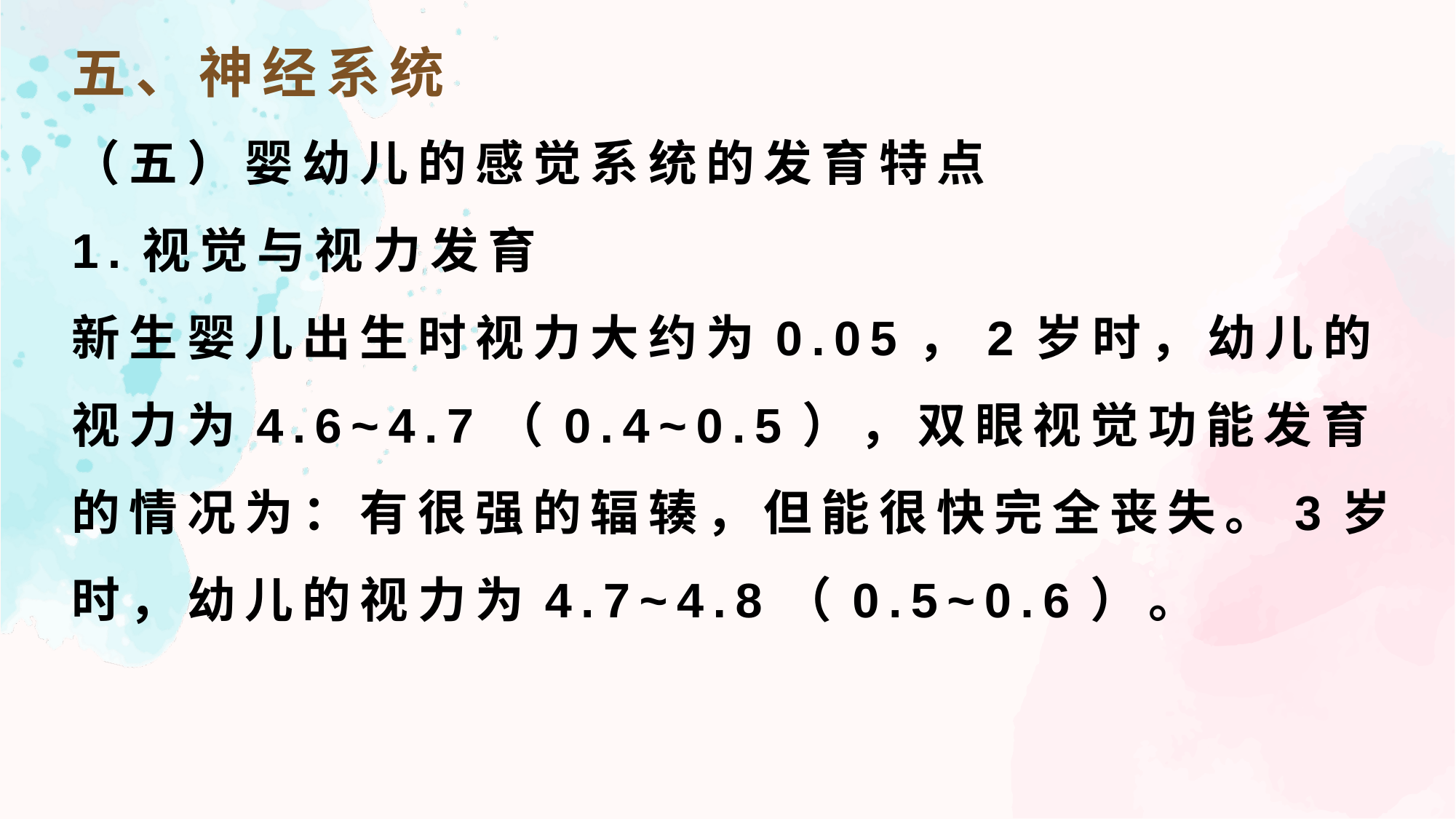

五、神经系统
（五）婴幼儿的感觉系统的发育特点
1.视觉与视力发育
新生婴儿出生时视力大约为0.05，2岁时，幼儿的视力为4.6~4.7（0.4~0.5），双眼视觉功能发育的情况为：有很强的辐辏，但能很快完全丧失。3岁时，幼儿的视力为4.7~4.8（0.5~0.6）。